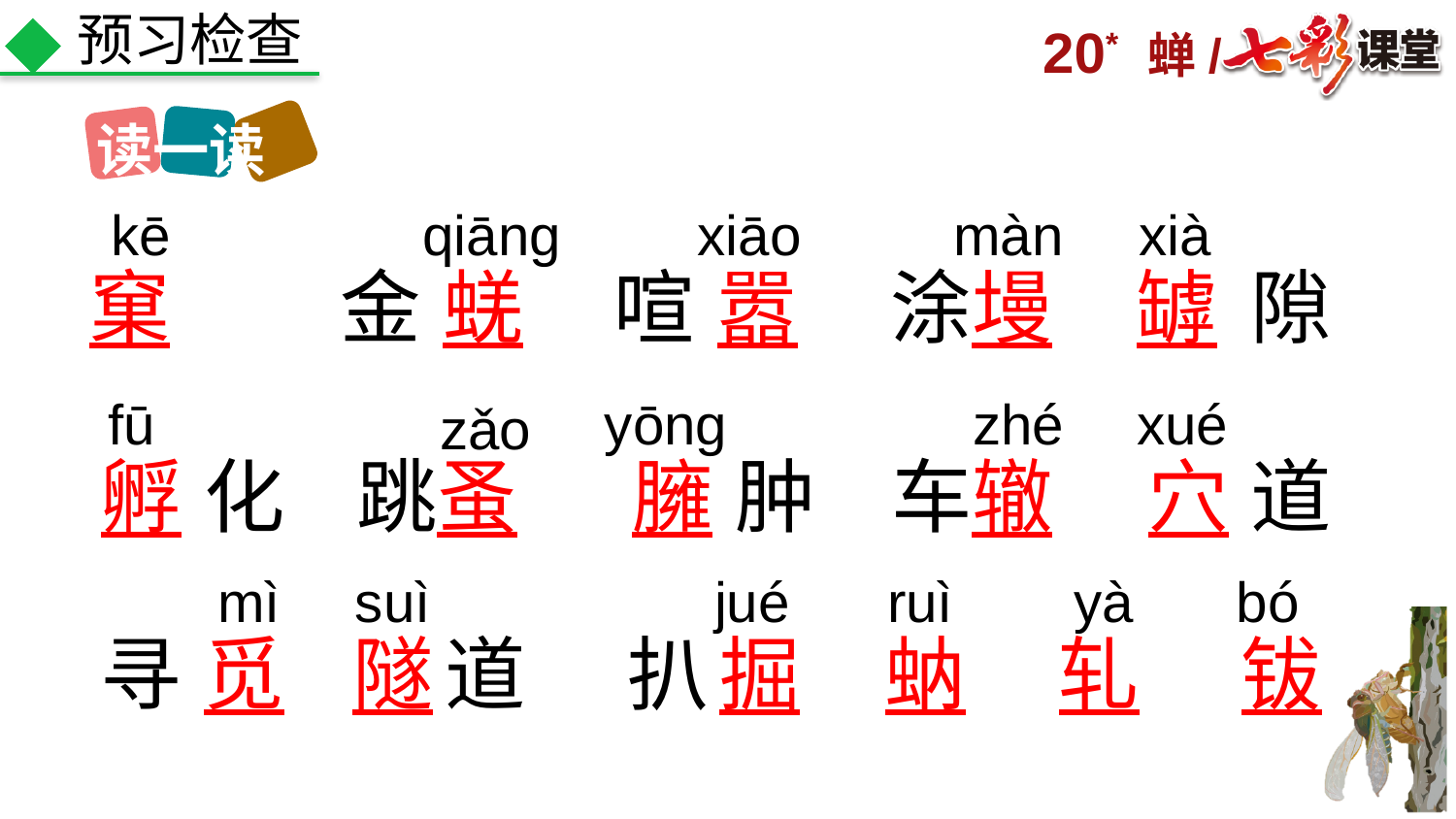

预习检查

读一读

kē
qiāng
xiāo
màn
xià
窠
金
蜣
喧
嚣
涂
墁
罅
隙
fū
yōng
zhé
xué
zǎo
孵
化
跳
蚤
臃
肿
车
辙
穴
道
mì
suì
jué
ruì
yà
bó
寻
觅
隧
道
扒
掘
蚋
轧
钹